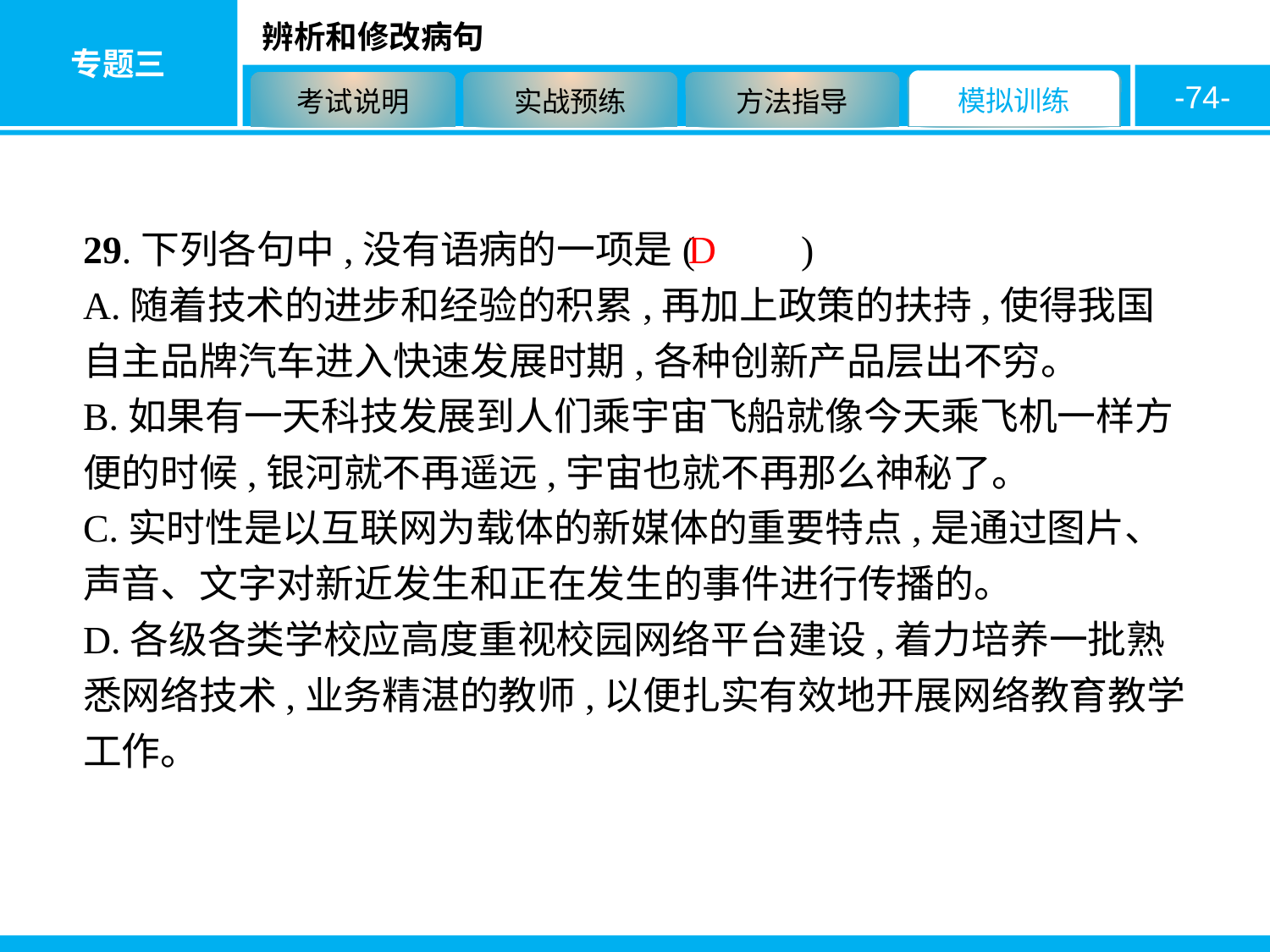

-74-
29.下列各句中,没有语病的一项是( 　　)
A.随着技术的进步和经验的积累,再加上政策的扶持,使得我国自主品牌汽车进入快速发展时期,各种创新产品层出不穷。
B.如果有一天科技发展到人们乘宇宙飞船就像今天乘飞机一样方便的时候,银河就不再遥远,宇宙也就不再那么神秘了。
C.实时性是以互联网为载体的新媒体的重要特点,是通过图片、声音、文字对新近发生和正在发生的事件进行传播的。
D.各级各类学校应高度重视校园网络平台建设,着力培养一批熟悉网络技术,业务精湛的教师,以便扎实有效地开展网络教育教学工作。
D